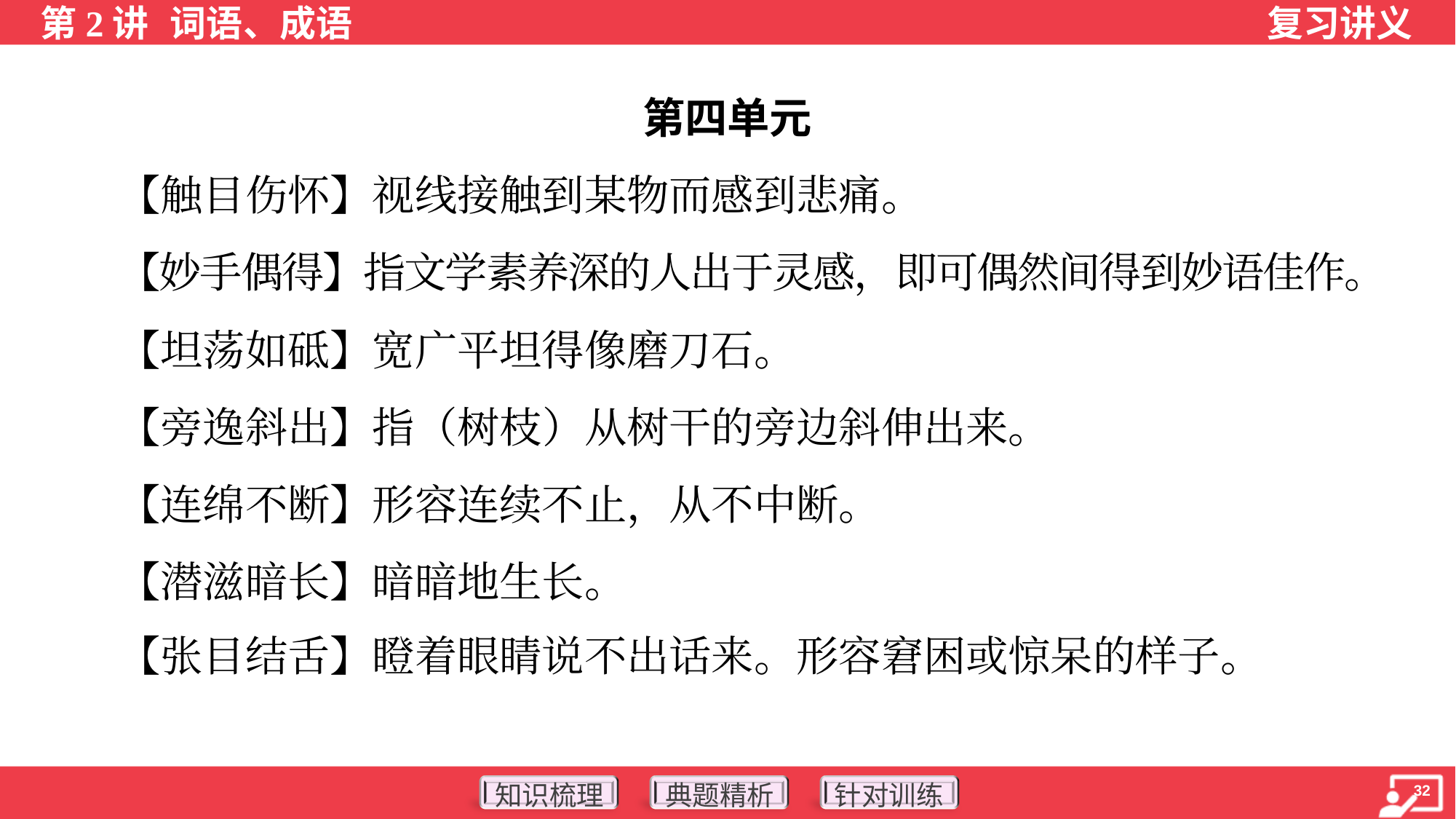

第四单元
    【触目伤怀】视线接触到某物而感到悲痛。
    【妙手偶得】指文学素养深的人出于灵感，即可偶然间得到妙语佳作。
    【坦荡如砥】宽广平坦得像磨刀石。
    【旁逸斜出】指（树枝）从树干的旁边斜伸出来。
    【连绵不断】形容连续不止，从不中断。
    【潜滋暗长】暗暗地生长。
    【张目结舌】瞪着眼睛说不出话来。形容窘困或惊呆的样子。